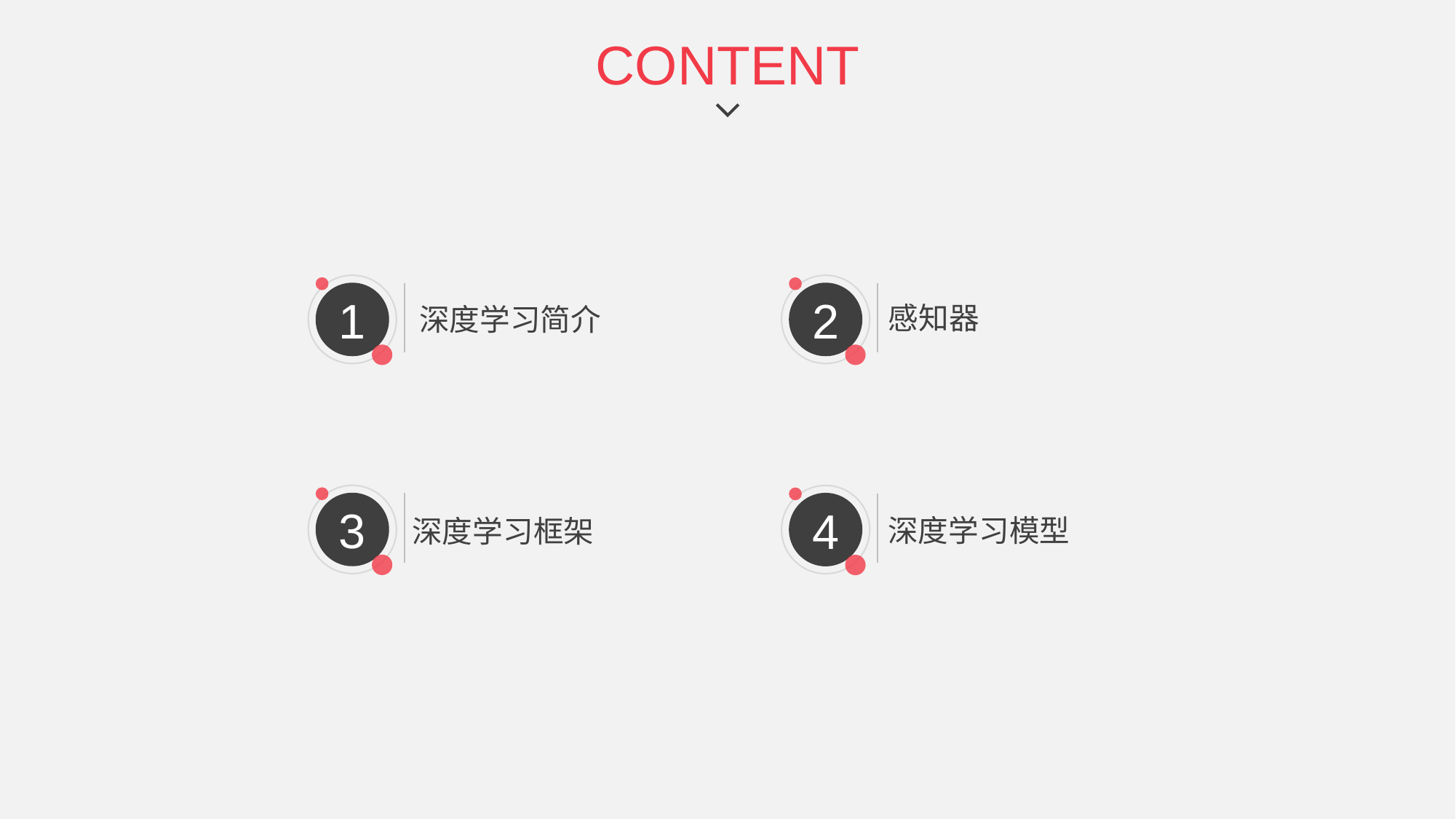

CONTENT

1

深度学习简介

2

感知器

3

深度学习框架

4

深度学习模型